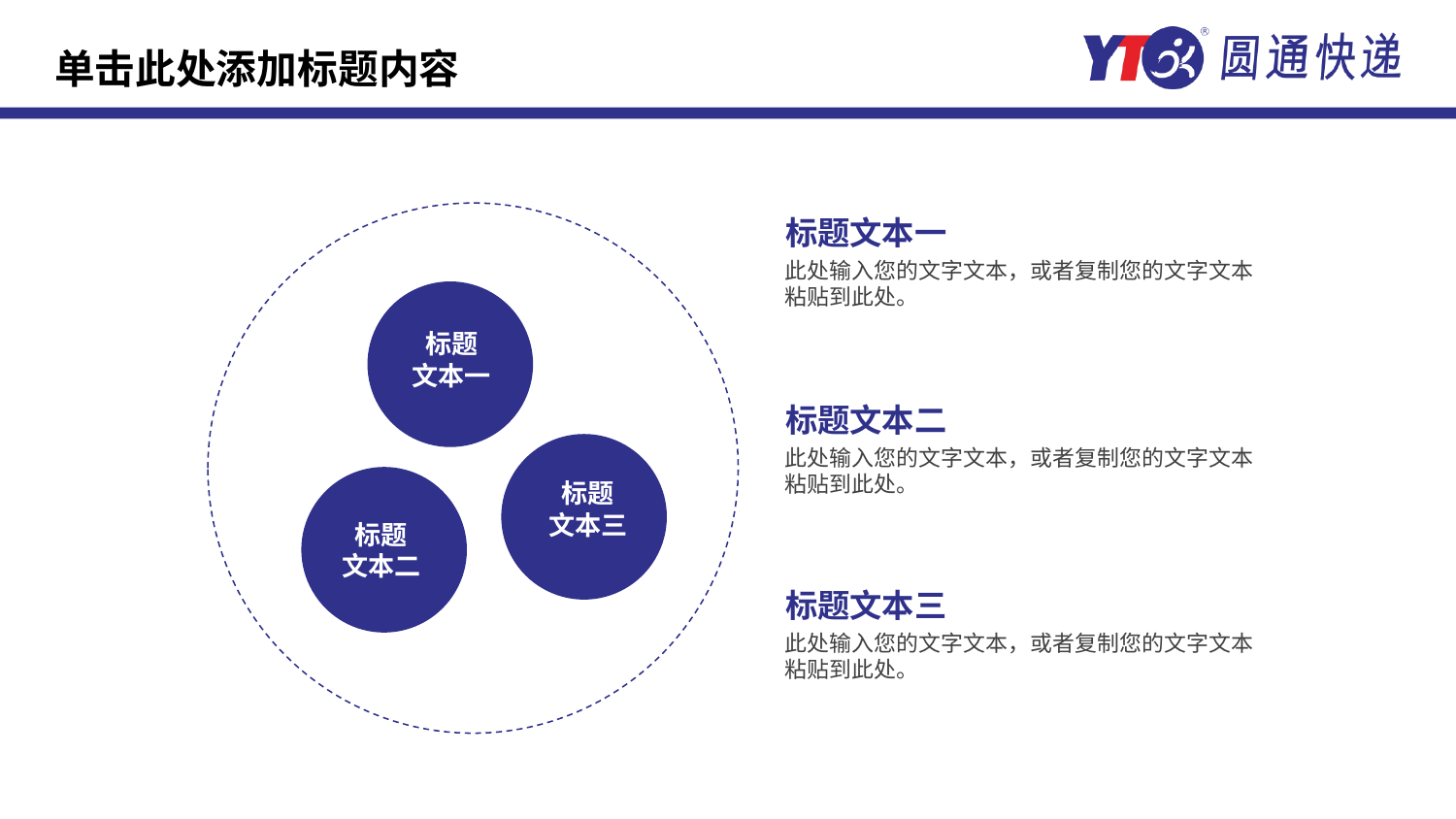

单击此处添加标题内容

标题文本一
此处输入您的文字文本，或者复制您的文字文本粘贴到此处。

标题
文本一
标题文本二

此处输入您的文字文本，或者复制您的文字文本粘贴到此处。

标题
文本三
标题
文本二
标题文本三
此处输入您的文字文本，或者复制您的文字文本粘贴到此处。